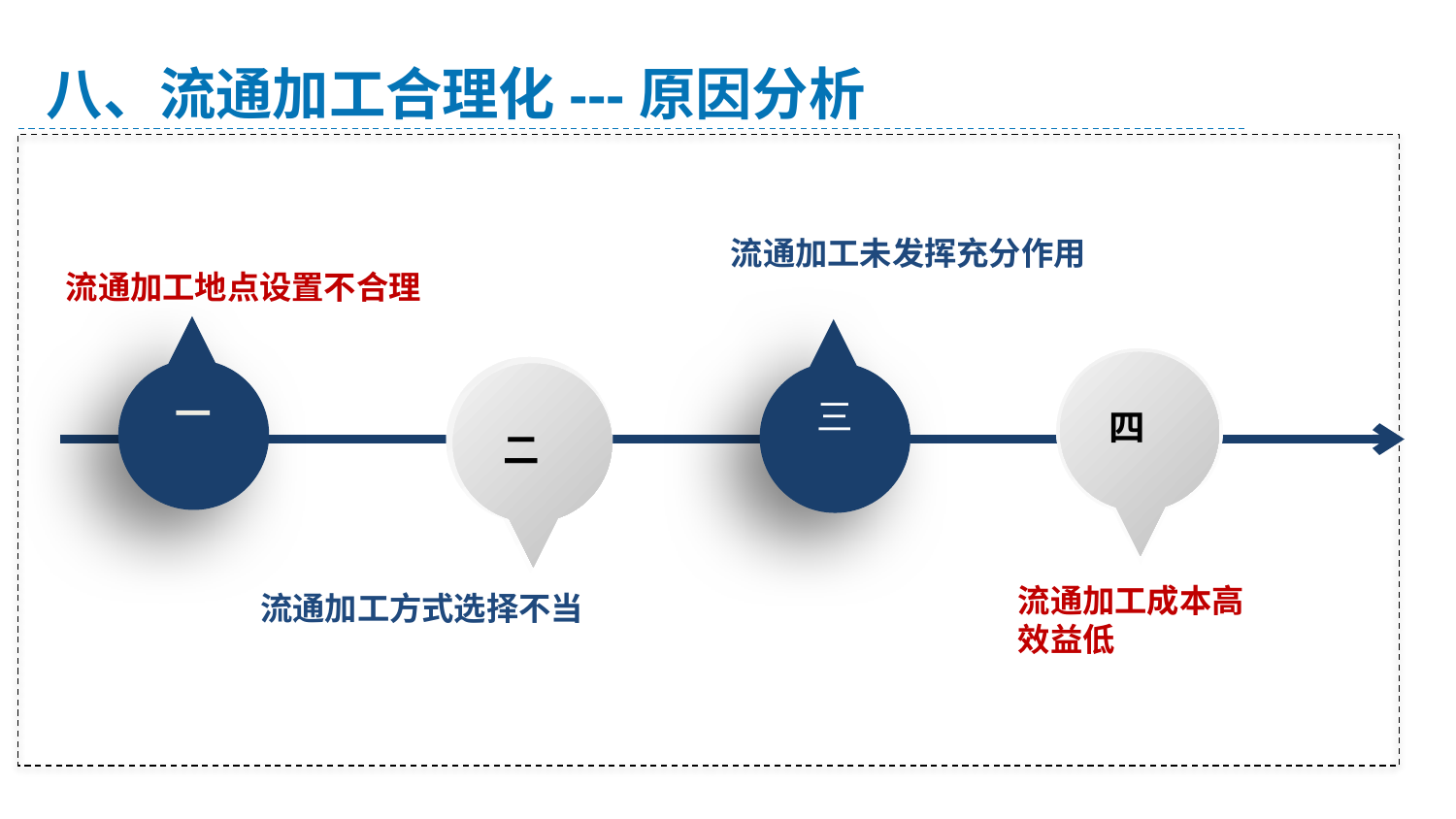

八、流通加工合理化---原因分析

流通加工未发挥充分作用
流通加工地点设置不合理
一
三

四
二
流通加工成本高效益低
流通加工方式选择不当